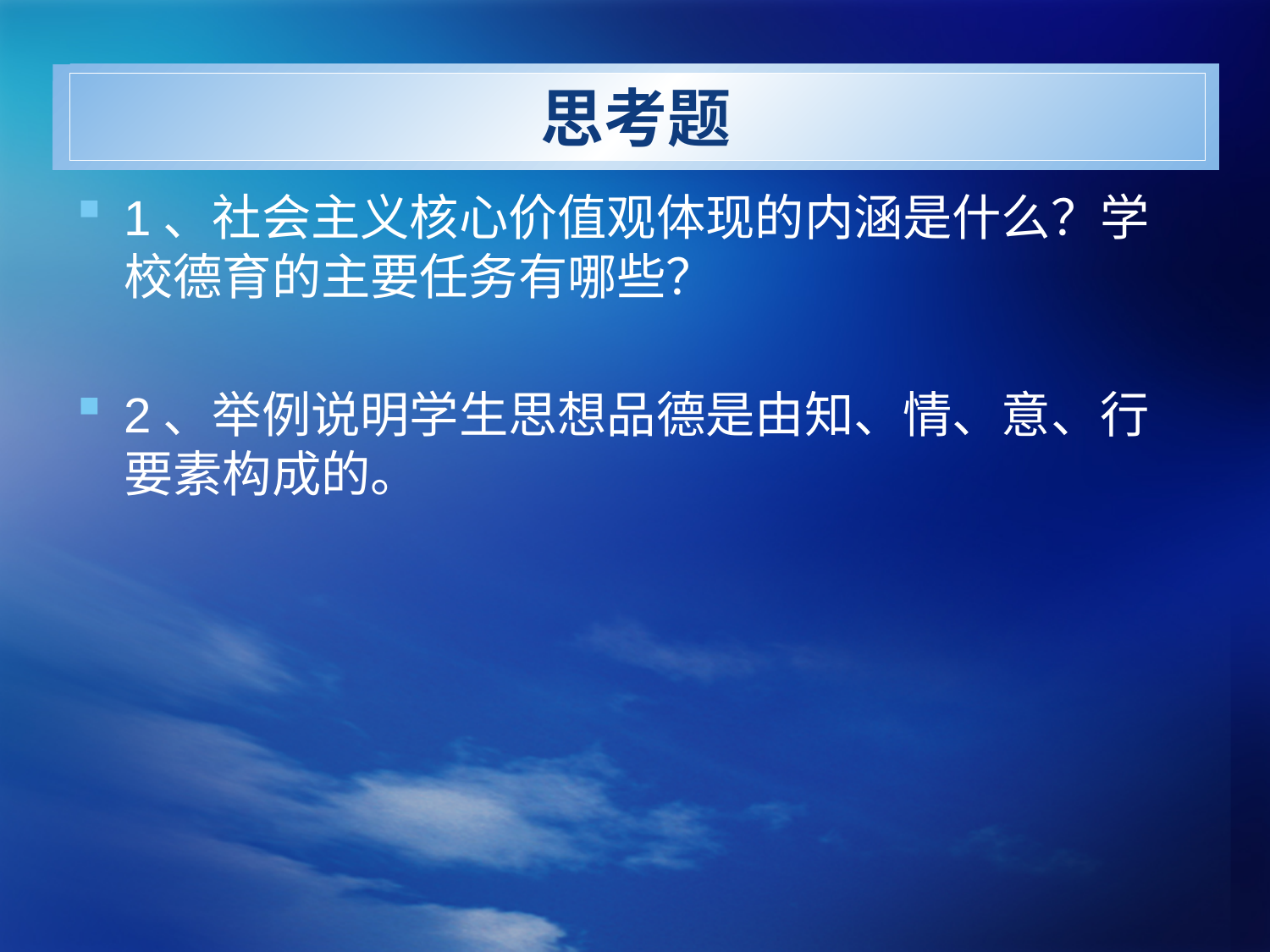

# 思考题
1、社会主义核心价值观体现的内涵是什么？学校德育的主要任务有哪些？

2、举例说明学生思想品德是由知、情、意、行要素构成的。